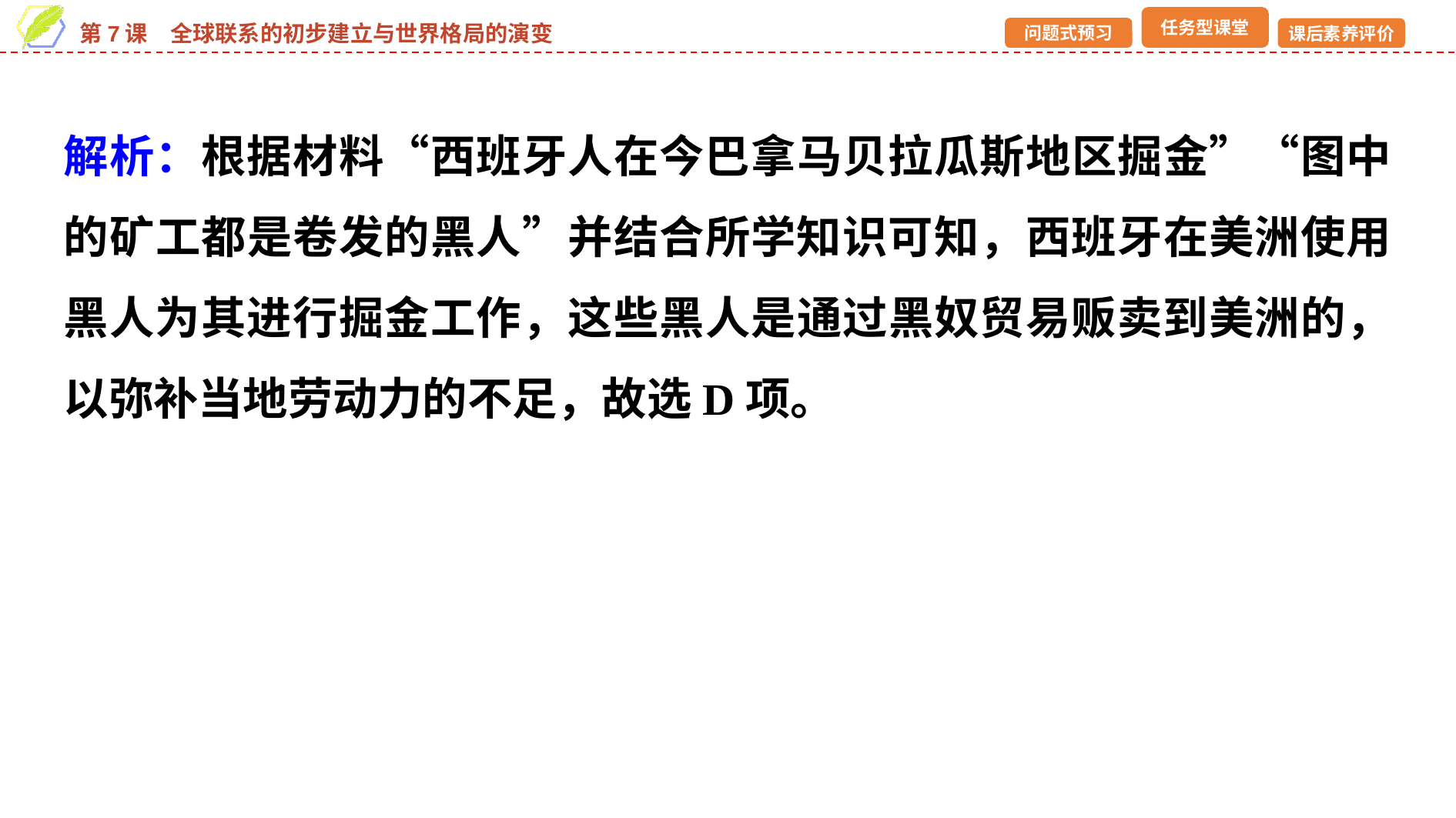

解析：根据材料“西班牙人在今巴拿马贝拉瓜斯地区掘金”“图中的矿工都是卷发的黑人”并结合所学知识可知，西班牙在美洲使用黑人为其进行掘金工作，这些黑人是通过黑奴贸易贩卖到美洲的，以弥补当地劳动力的不足，故选D项。